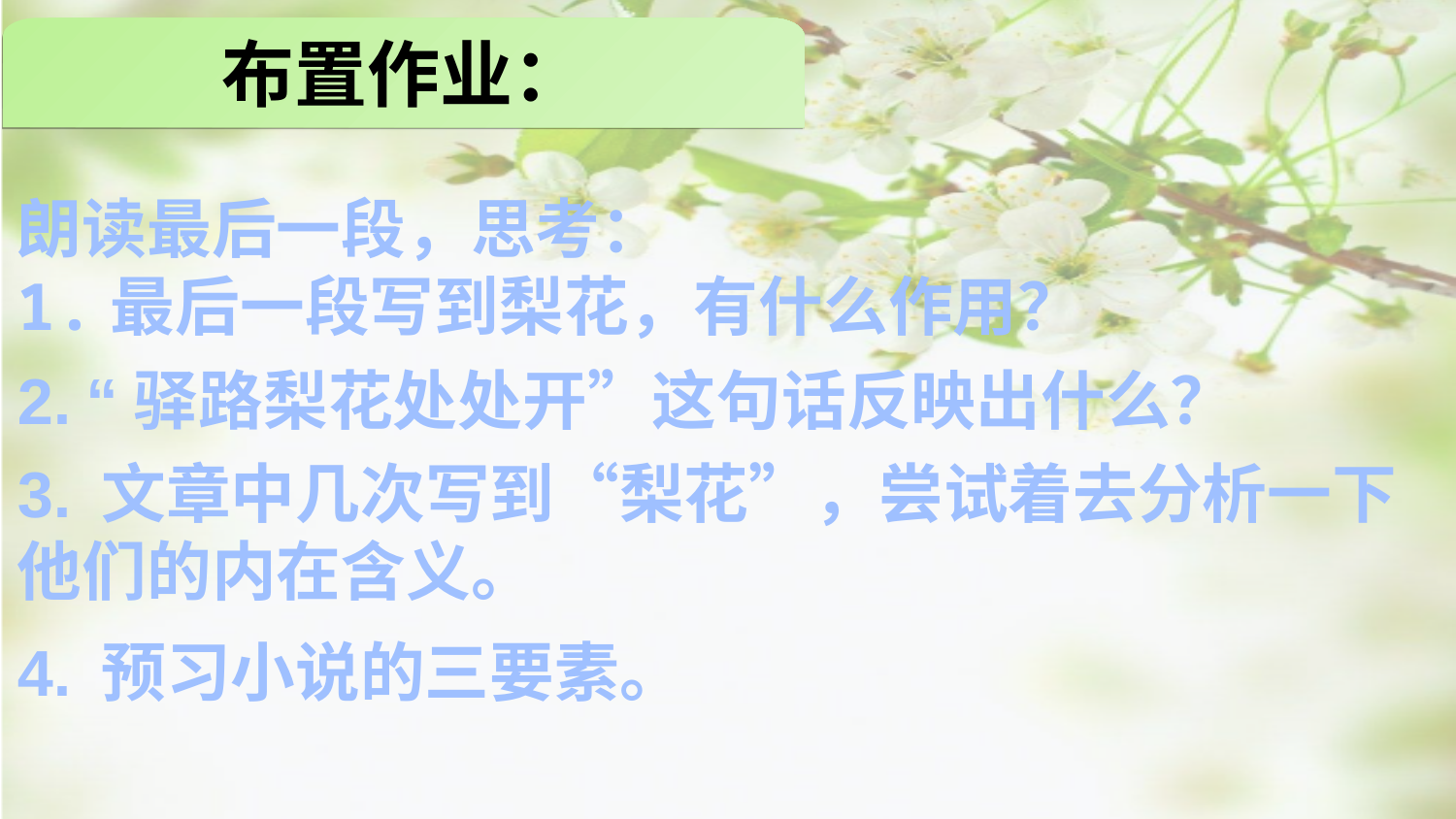

布置作业：
朗读最后一段，思考：
1.最后一段写到梨花，有什么作用？
2. “驿路梨花处处开”这句话反映出什么？
3. 文章中几次写到“梨花”，尝试着去分析一下他们的内在含义。
4. 预习小说的三要素。